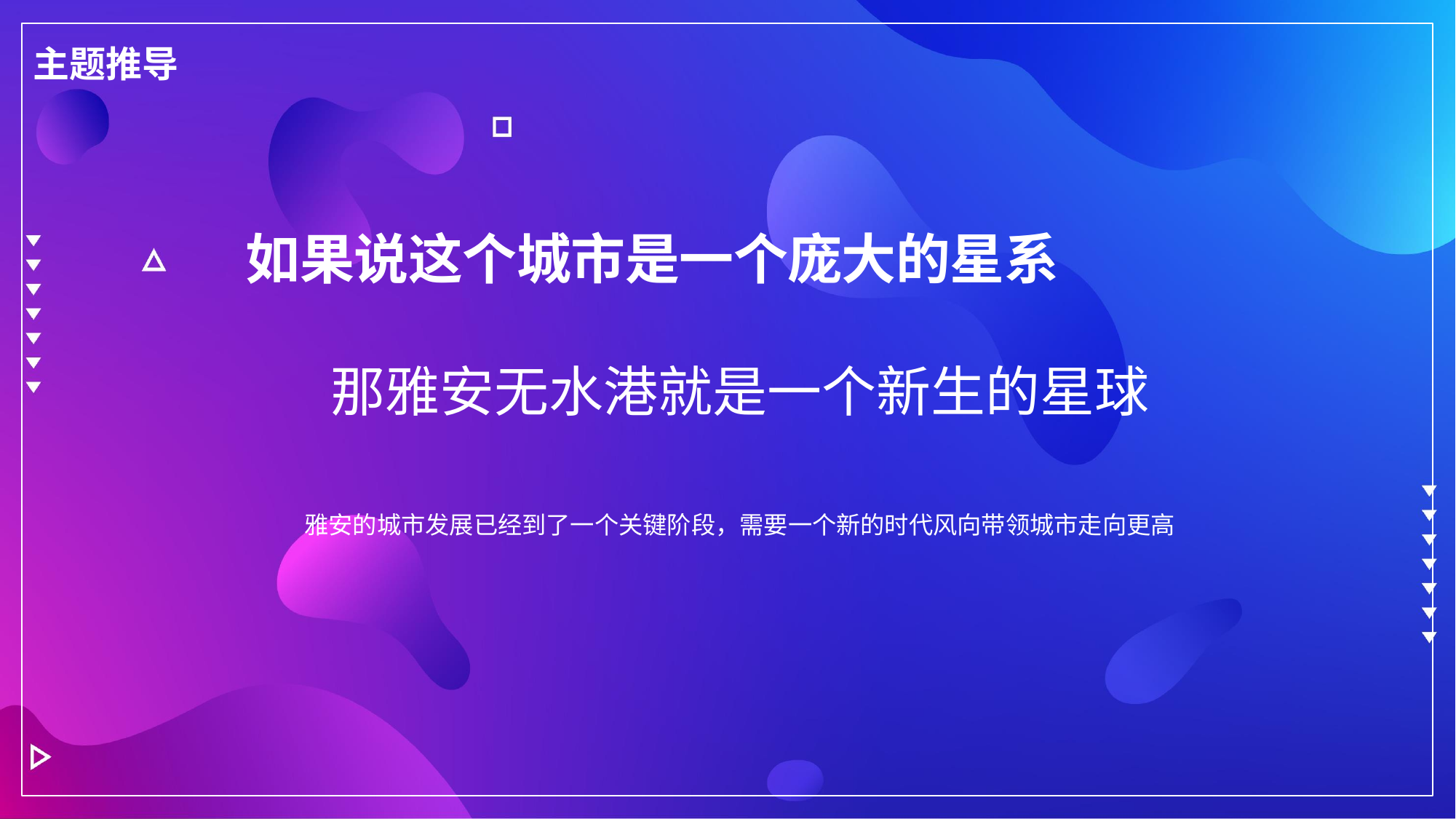

主题推导
如果说这个城市是一个庞大的星系
那雅安无水港就是一个新生的星球
雅安的城市发展已经到了一个关键阶段，需要一个新的时代风向带领城市走向更高